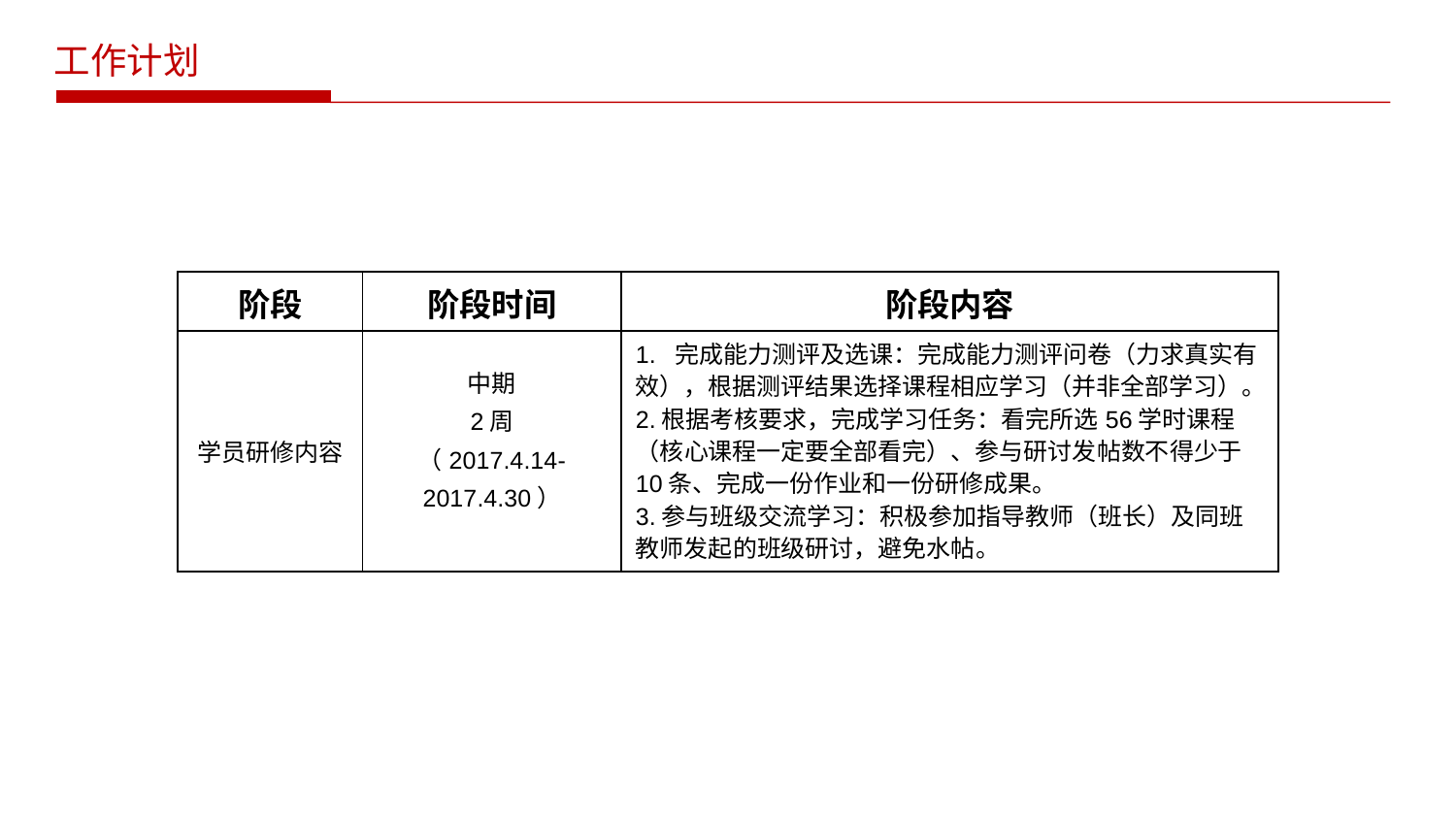

工作计划
| 阶段 | 阶段时间 | 阶段内容 |
| --- | --- | --- |
| 学员研修内容 | 中期 2周 （2017.4.14-2017.4.30） | 1. 完成能力测评及选课：完成能力测评问卷（力求真实有效），根据测评结果选择课程相应学习（并非全部学习）。 2.根据考核要求，完成学习任务：看完所选56学时课程（核心课程一定要全部看完）、参与研讨发帖数不得少于10条、完成一份作业和一份研修成果。 3.参与班级交流学习：积极参加指导教师（班长）及同班教师发起的班级研讨，避免水帖。 |